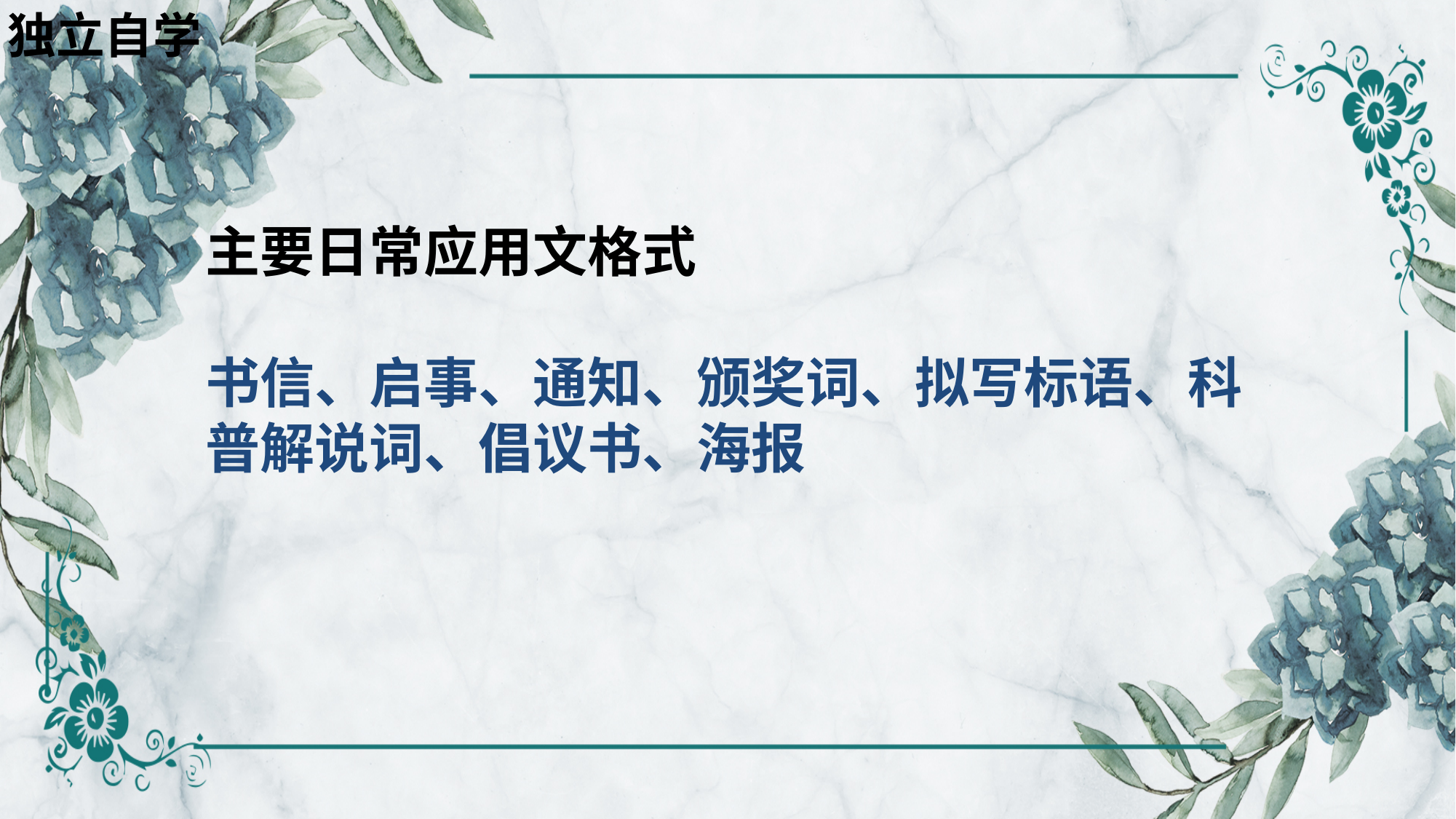

独立自学
主要日常应用文格式

书信、启事、通知、颁奖词、拟写标语、科普解说词、倡议书、海报